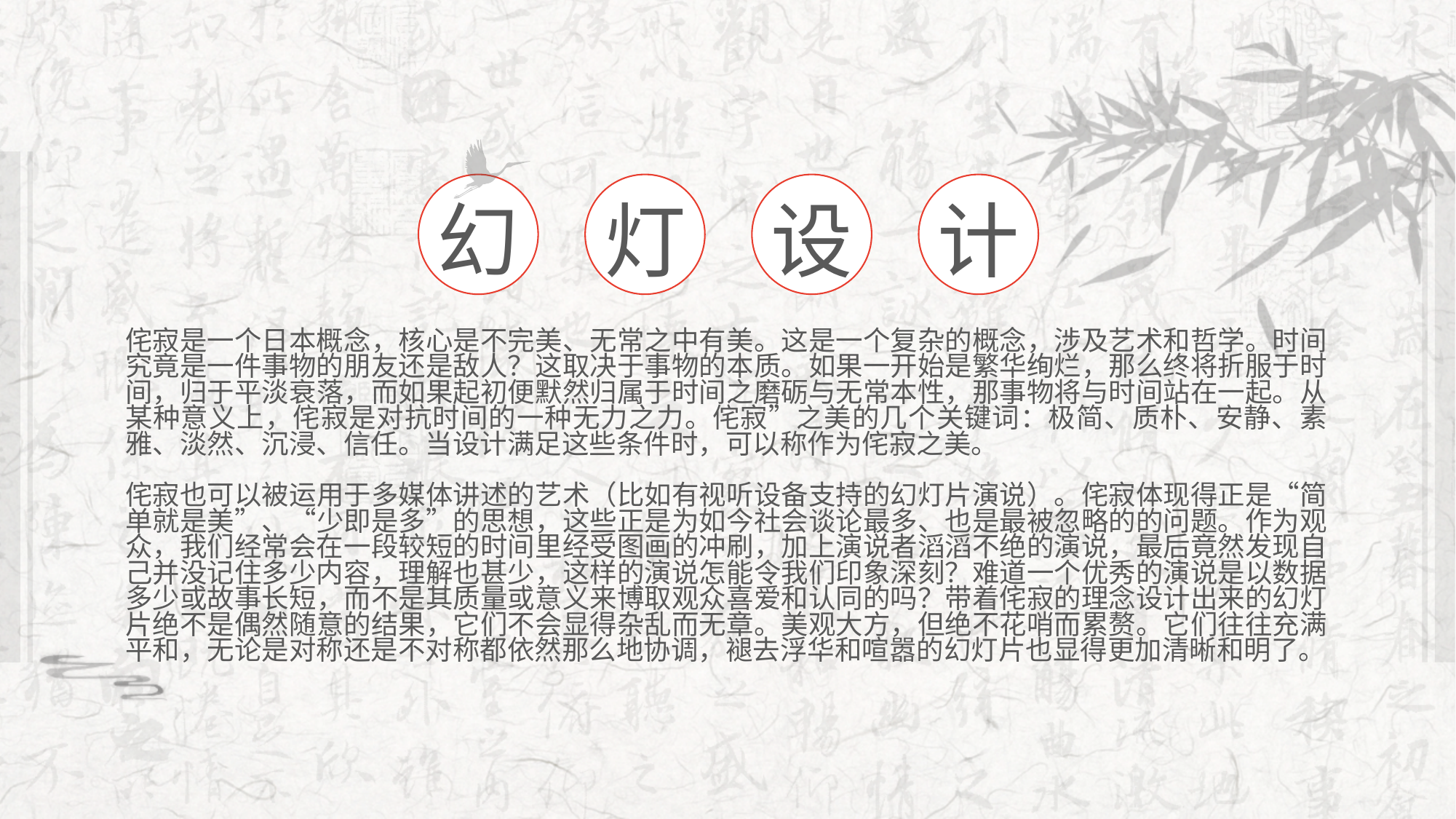

幻
灯
设
计
侘寂是一个日本概念，核心是不完美、无常之中有美。这是一个复杂的概念，涉及艺术和哲学。时间究竟是一件事物的朋友还是敌人？这取决于事物的本质。如果一开始是繁华绚烂，那么终将折服于时间，归于平淡衰落，而如果起初便默然归属于时间之磨砺与无常本性，那事物将与时间站在一起。从某种意义上，侘寂是对抗时间的一种无力之力。侘寂”之美的几个关键词：极简、质朴、安静、素雅、淡然、沉浸、信任。当设计满足这些条件时，可以称作为侘寂之美。

侘寂也可以被运用于多媒体讲述的艺术（比如有视听设备支持的幻灯片演说）。侘寂体现得正是“简单就是美”、“少即是多”的思想，这些正是为如今社会谈论最多、也是最被忽略的的问题。作为观众，我们经常会在一段较短的时间里经受图画的冲刷，加上演说者滔滔不绝的演说，最后竟然发现自己并没记住多少内容，理解也甚少，这样的演说怎能令我们印象深刻？难道一个优秀的演说是以数据多少或故事长短，而不是其质量或意义来博取观众喜爱和认同的吗？带着侘寂的理念设计出来的幻灯片绝不是偶然随意的结果，它们不会显得杂乱而无章。美观大方，但绝不花哨而累赘。它们往往充满平和，无论是对称还是不对称都依然那么地协调，褪去浮华和喧嚣的幻灯片也显得更加清晰和明了。